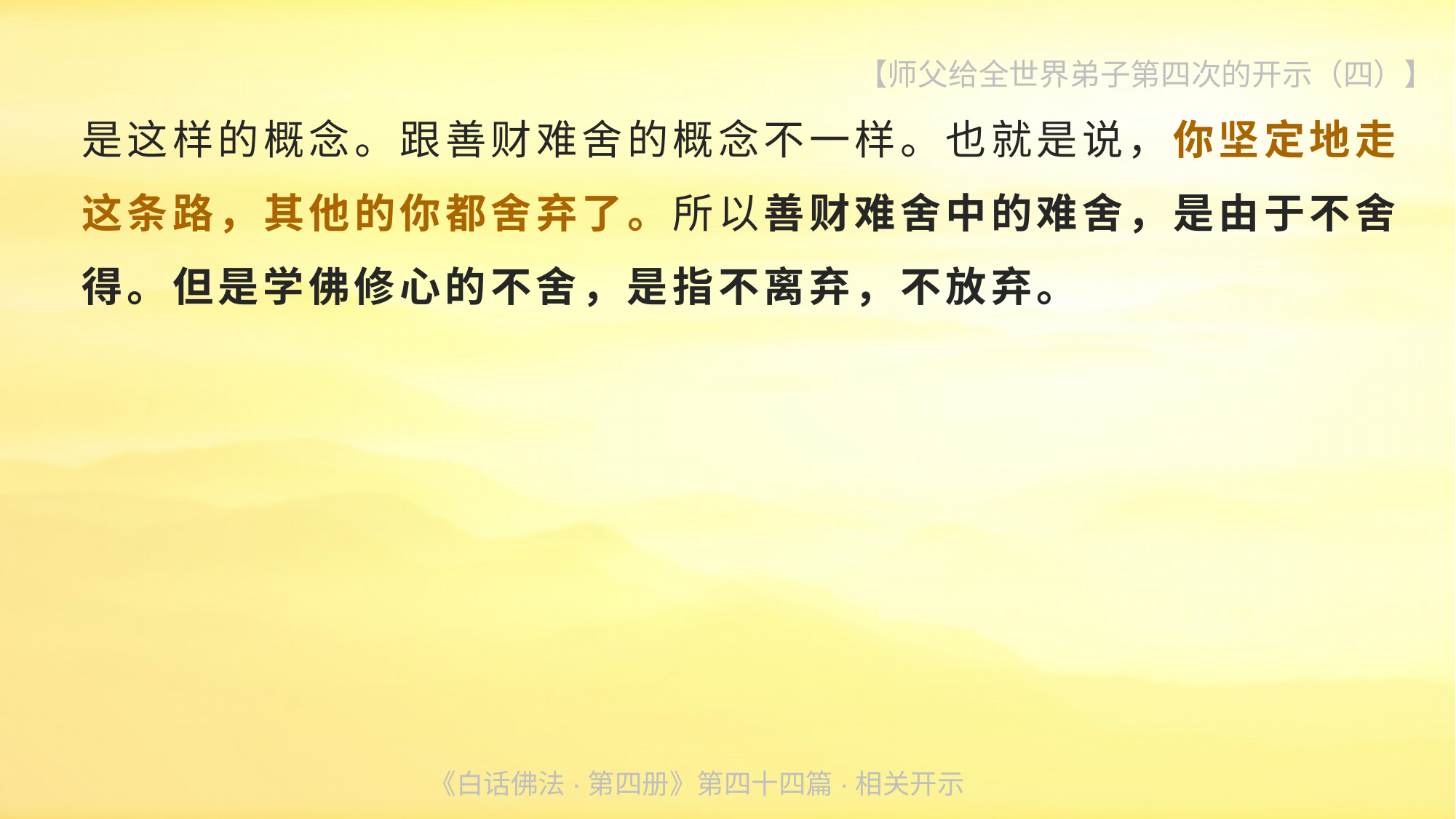

【师父给全世界弟子第四次的开示（四）】
是这样的概念。跟善财难舍的概念不一样。也就是说，你坚定地走这条路，其他的你都舍弃了。所以善财难舍中的难舍，是由于不舍得。但是学佛修心的不舍，是指不离弃，不放弃。

《白话佛法·第四册》第四十四篇·相关开示